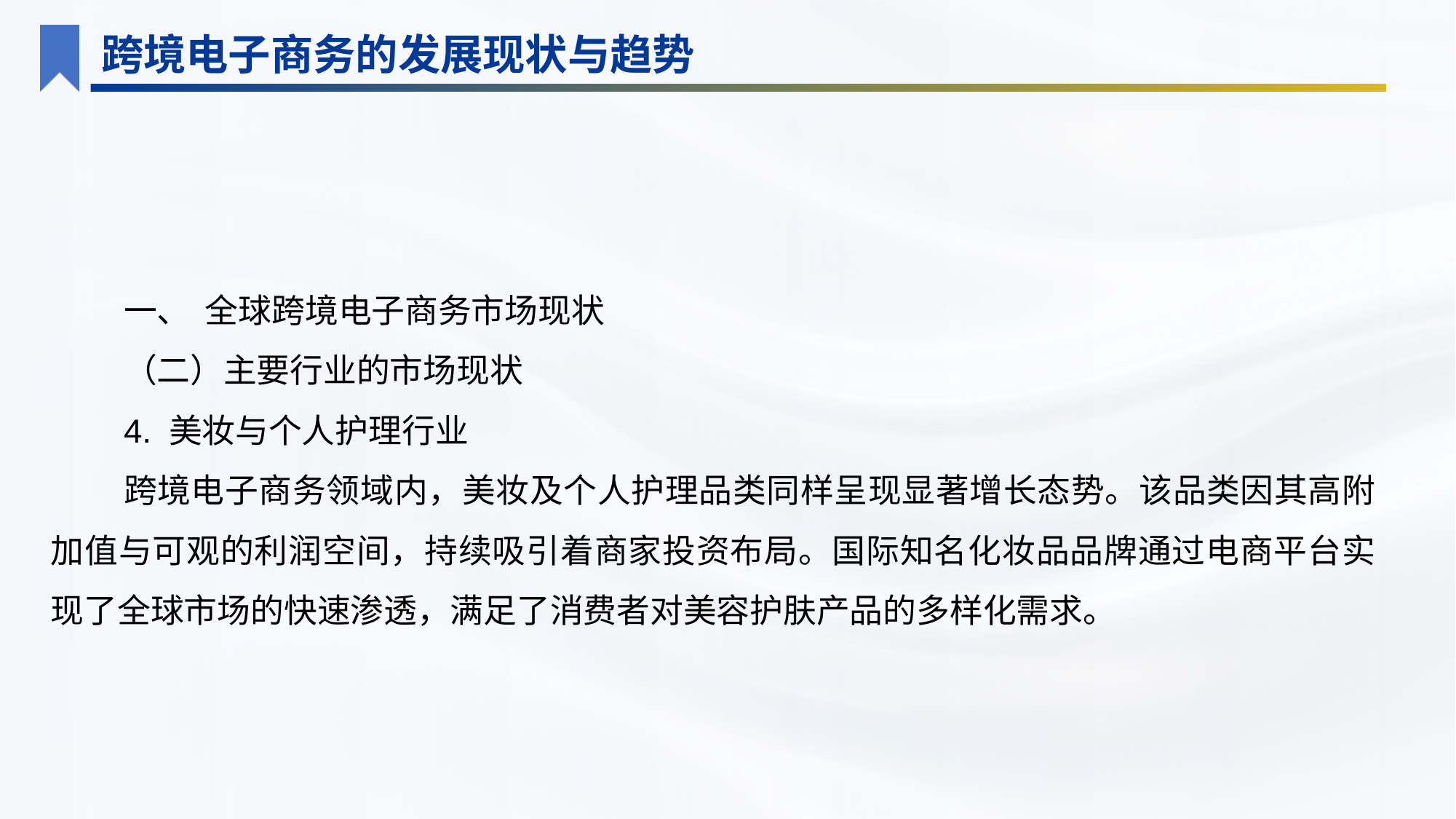

跨境电子商务的发展现状与趋势
一、  全球跨境电子商务市场现状
（二）主要行业的市场现状
4. 美妆与个人护理行业
跨境电子商务领域内，美妆及个人护理品类同样呈现显著增长态势。该品类因其高附加值与可观的利润空间，持续吸引着商家投资布局。国际知名化妆品品牌通过电商平台实现了全球市场的快速渗透，满足了消费者对美容护肤产品的多样化需求。